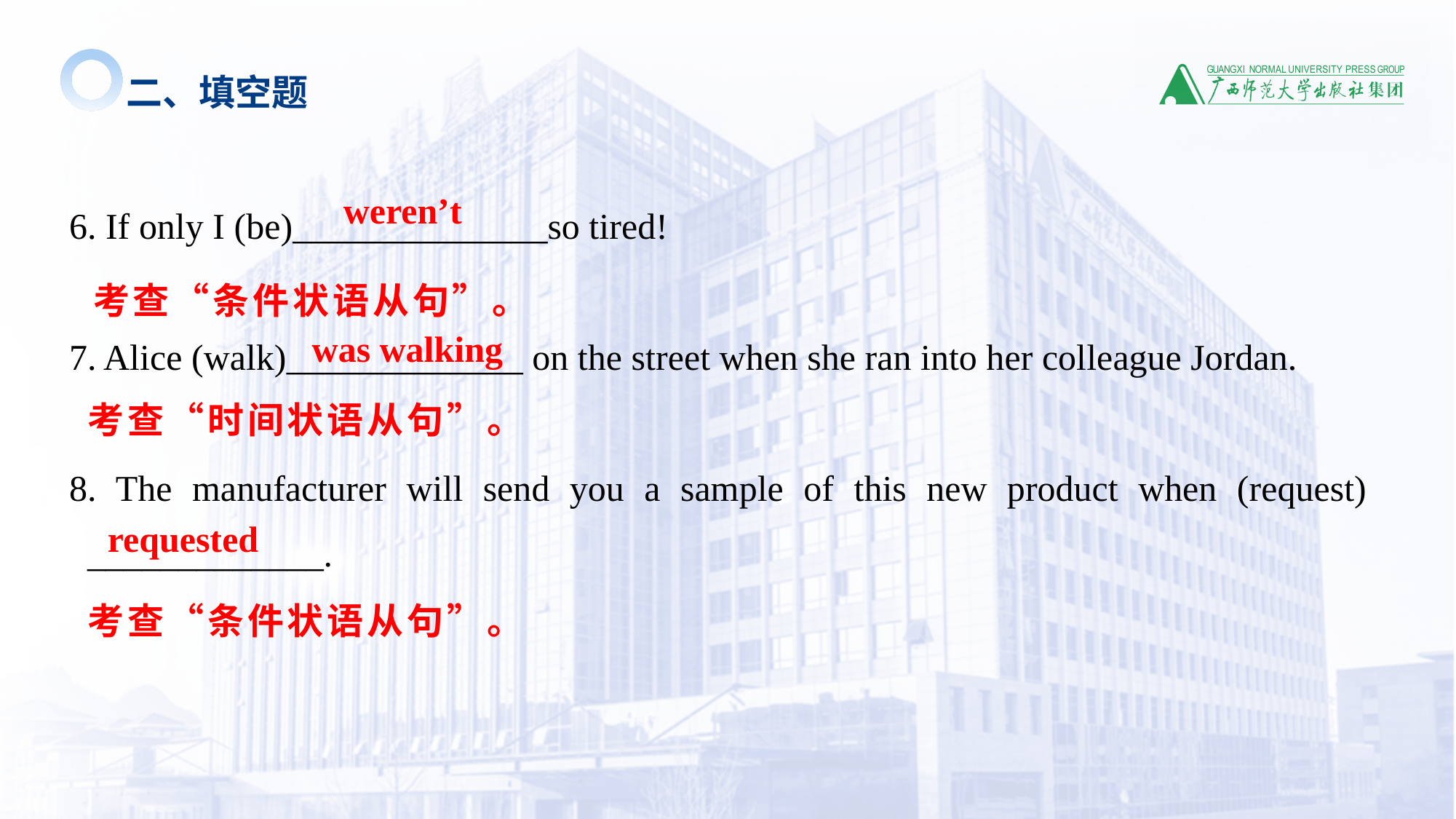

二、填空题

6. If only I (be)______________so tired!

7. Alice (walk)_____________ on the street when she ran into her colleague Jordan.

8. The manufacturer will send you a sample of this new product when (request) _____________.

weren’t
考查“条件状语从句”。
was walking
考查“时间状语从句”。
requested
考查“条件状语从句”。